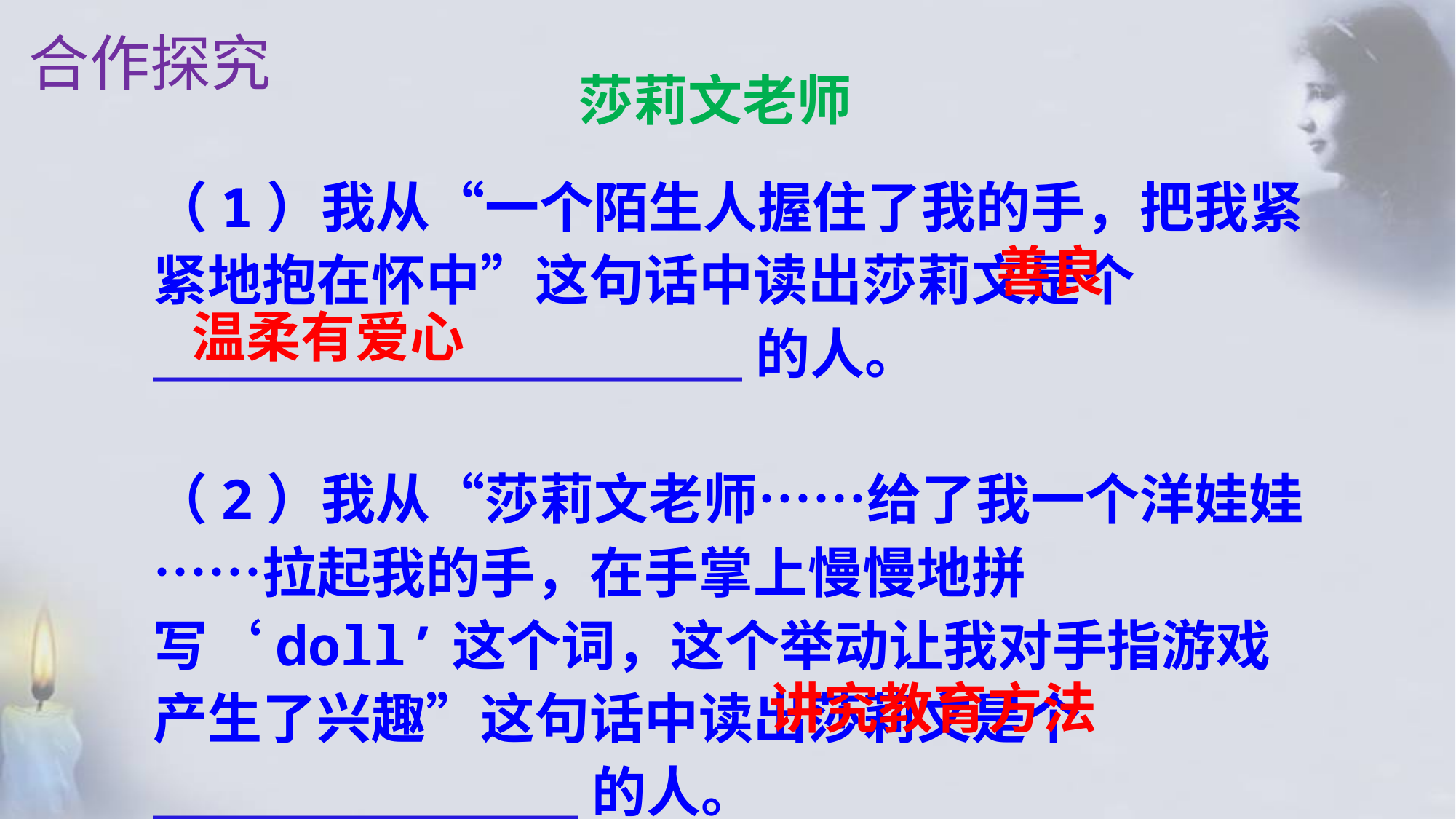

合作探究
莎莉文老师
（1）我从“一个陌生人握住了我的手，把我紧紧地抱在怀中”这句话中读出莎莉文是个__________________的人。

（2）我从“莎莉文老师……给了我一个洋娃娃……拉起我的手，在手掌上慢慢地拼写‘doll’这个词，这个举动让我对手指游戏产生了兴趣”这句话中读出莎莉文是个_____________的人。
                                                                善良
温柔有爱心
讲究教育方法